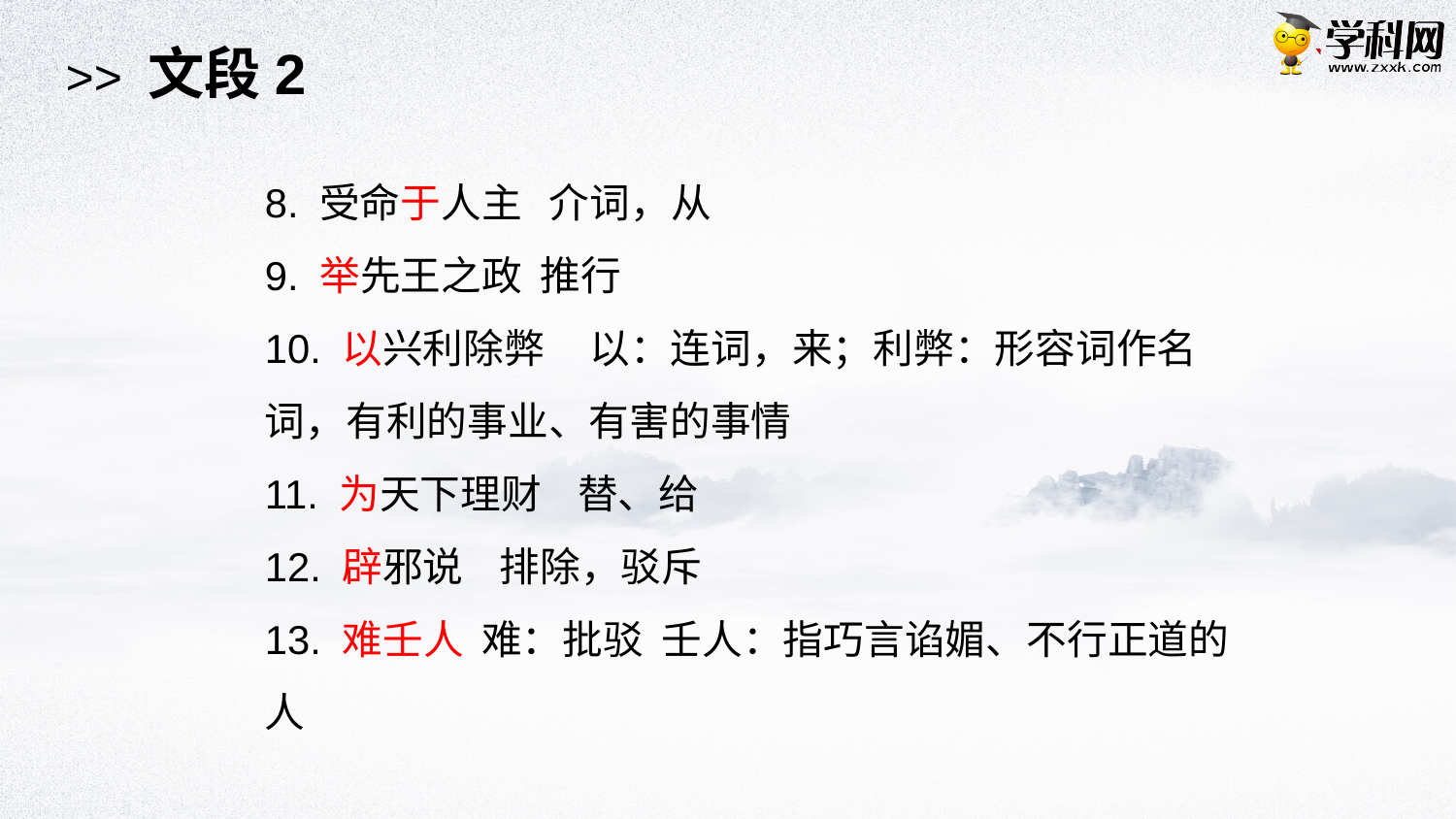

>> 文段2
8. 受命于人主   介词，从
9. 举先王之政  推行
10. 以兴利除弊     以：连词，来；利弊：形容词作名词，有利的事业、有害的事情
11. 为天下理财    替、给
12. 辟邪说    排除，驳斥
13. 难壬人  难：批驳  壬人：指巧言谄媚、不行正道的人